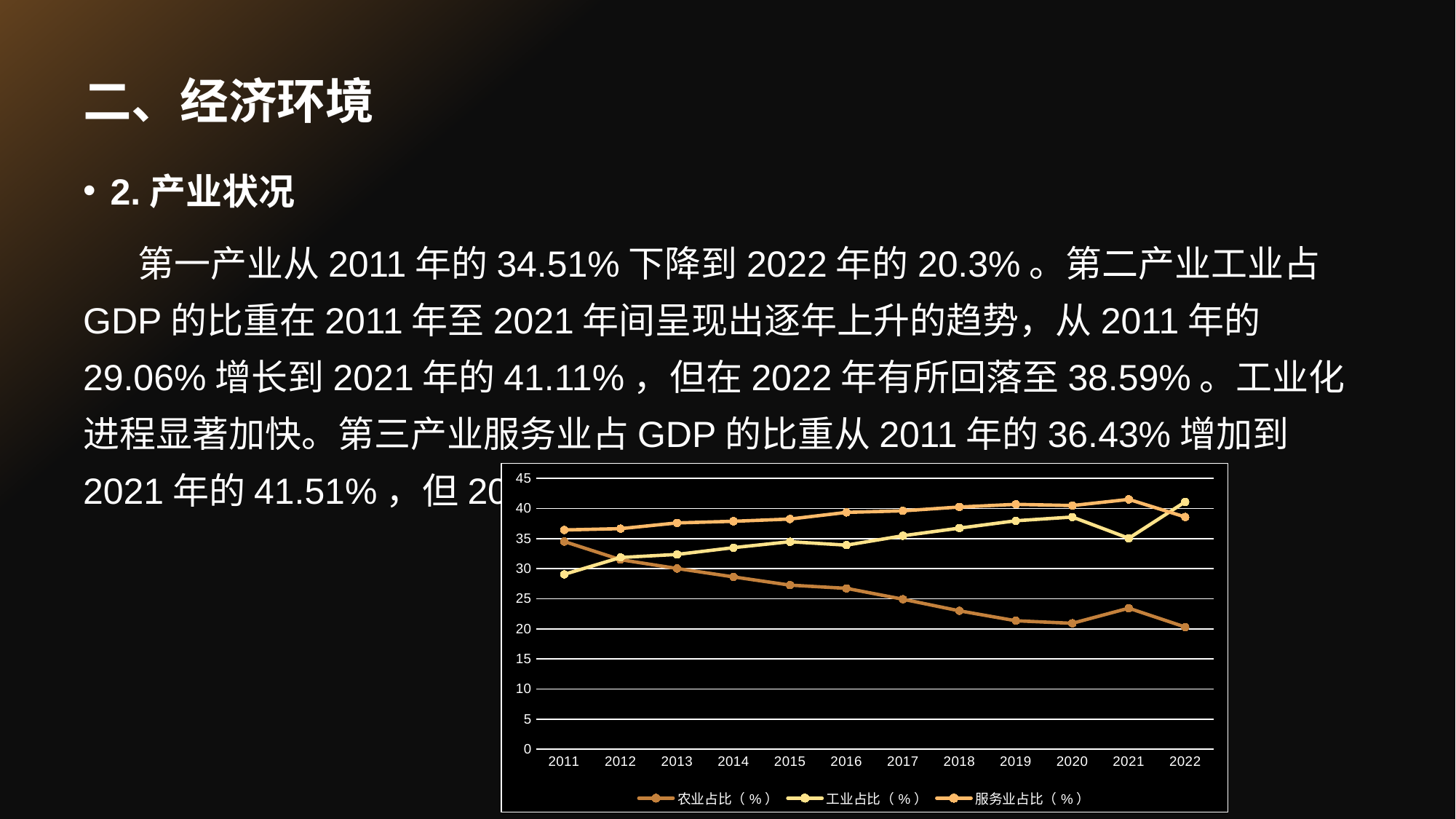

# 二、经济环境
2.产业状况
第一产业从2011年的34.51%下降到2022年的20.3%。第二产业工业占GDP的比重在2011年至2021年间呈现出逐年上升的趋势，从2011年的29.06%增长到2021年的41.11%，但在2022年有所回落至38.59%。工业化进程显著加快。第三产业服务业占GDP的比重从2011年的36.43%增加到2021年的41.51%，但2022年略有下降至38.59%。

### Chart

| Category | 农业占比（%） | 工业占比（%） | 服务业占比（%） |
|---|---|---|---|
| 2011 | 34.51 | 29.06 | 36.43 |
| 2012 | 31.49 | 31.86 | 36.65 |
| 2013 | 30.03 | 32.37 | 37.6 |
| 2014 | 28.63 | 33.49 | 37.88 |
| 2015 | 27.27 | 34.48 | 38.25 |
| 2016 | 26.73 | 33.91 | 39.35 |
| 2017 | 24.92 | 35.47 | 39.61 |
| 2018 | 23.0 | 36.74 | 40.25 |
| 2019 | 21.35 | 37.96 | 40.69 |
| 2020 | 20.93 | 38.58 | 40.49 |
| 2021 | 23.44 | 35.05 | 41.51 |
| 2022 | 20.3 | 41.11 | 38.59 |